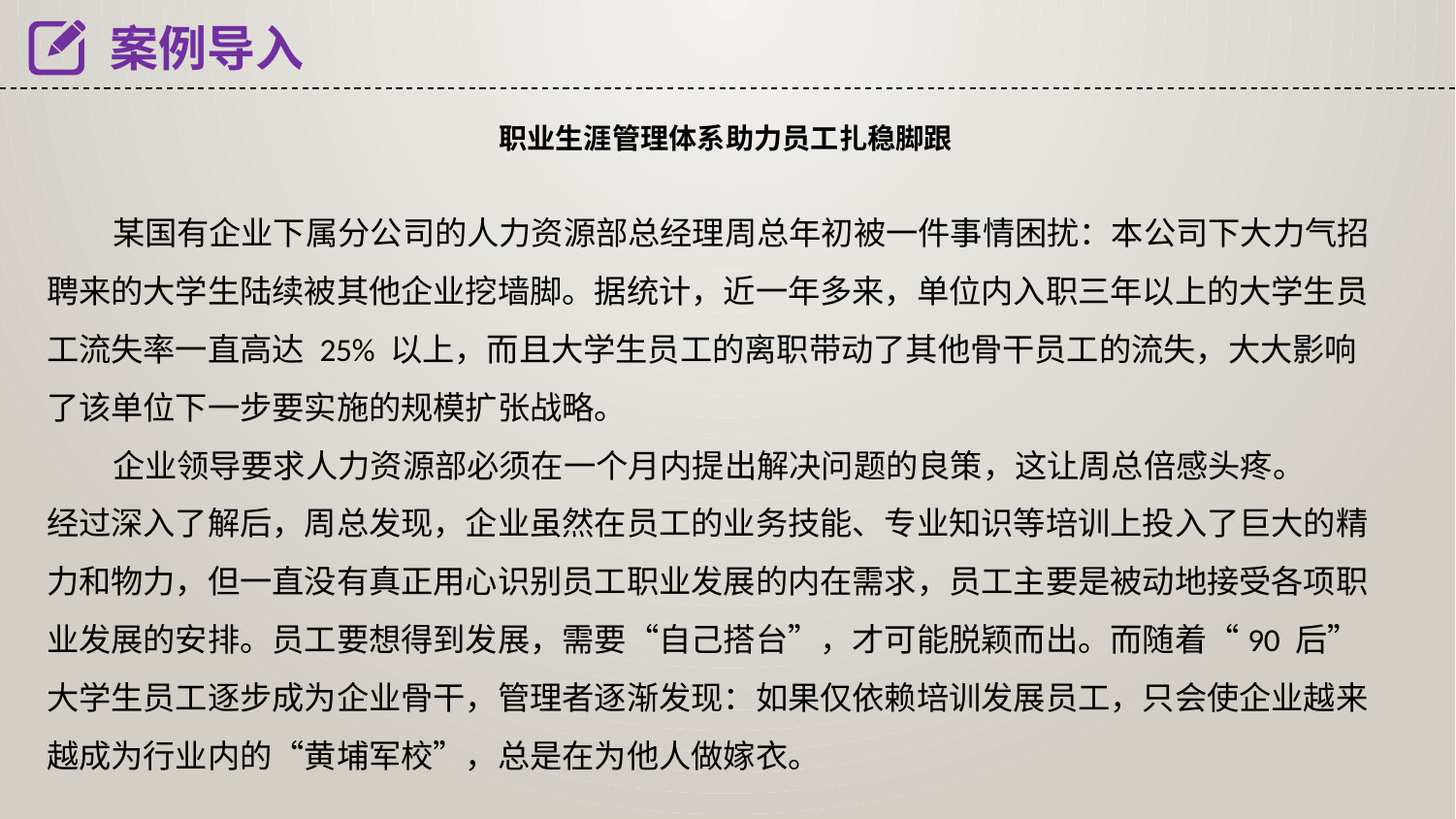

案例导入

    职业生涯管理体系助力员工扎稳脚跟

        某国有企业下属分公司的人力资源部总经理周总年初被一件事情困扰：本公司下大力气招聘来的大学生陆续被其他企业挖墙脚。据统计，近一年多来，单位内入职三年以上的大学生员工流失率一直高达 25% 以上，而且大学生员工的离职带动了其他骨干员工的流失，大大影响了该单位下一步要实施的规模扩张战略。
        企业领导要求人力资源部必须在一个月内提出解决问题的良策，这让周总倍感头疼。
经过深入了解后，周总发现，企业虽然在员工的业务技能、专业知识等培训上投入了巨大的精力和物力，但一直没有真正用心识别员工职业发展的内在需求，员工主要是被动地接受各项职业发展的安排。员工要想得到发展，需要“自己搭台”，才可能脱颖而出。而随着“90 后”大学生员工逐步成为企业骨干，管理者逐渐发现：如果仅依赖培训发展员工，只会使企业越来越成为行业内的“黄埔军校”，总是在为他人做嫁衣。

4